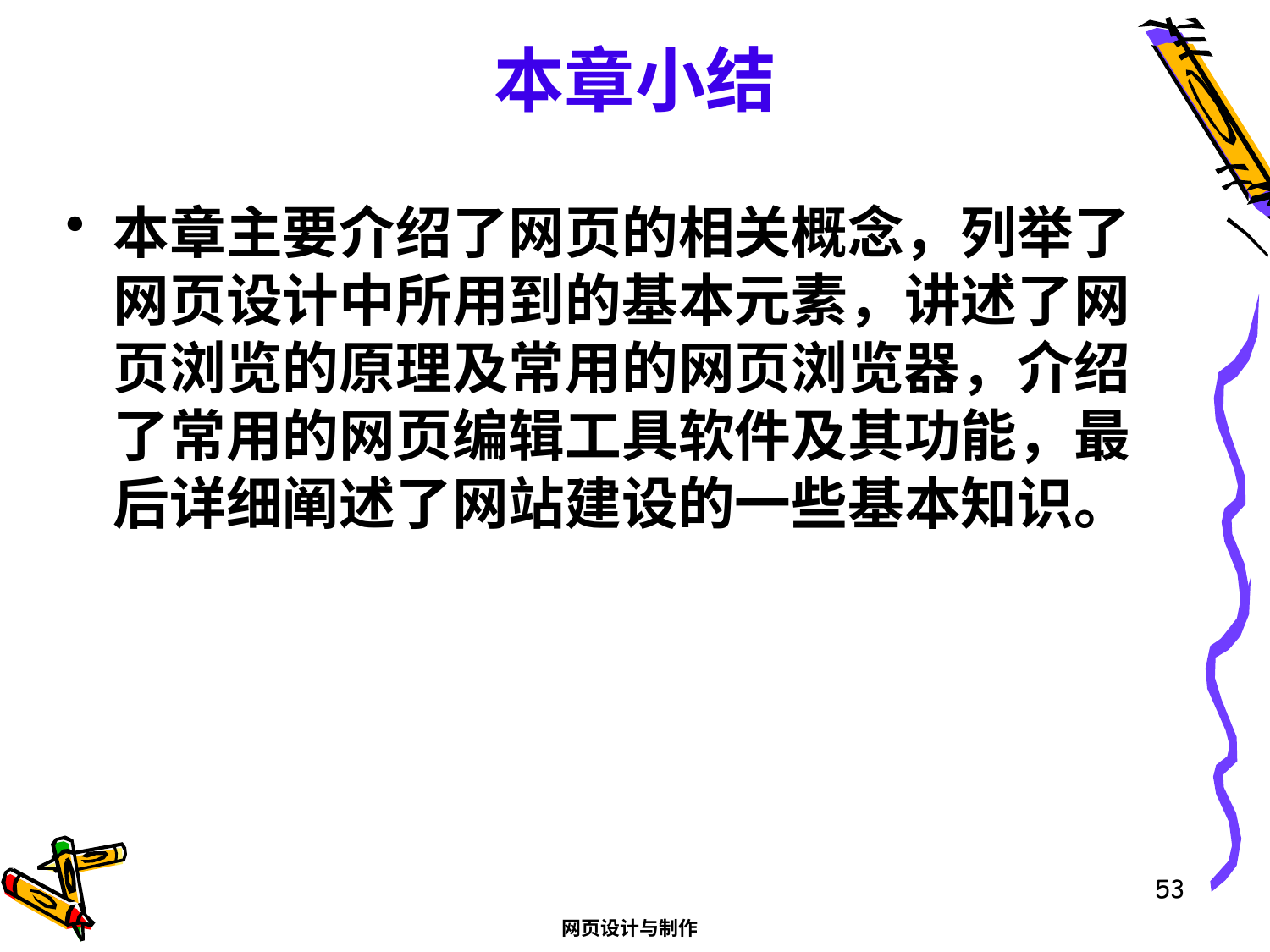

# 本章小结
本章主要介绍了网页的相关概念，列举了网页设计中所用到的基本元素，讲述了网页浏览的原理及常用的网页浏览器，介绍了常用的网页编辑工具软件及其功能，最后详细阐述了网站建设的一些基本知识。
53
网页设计与制作